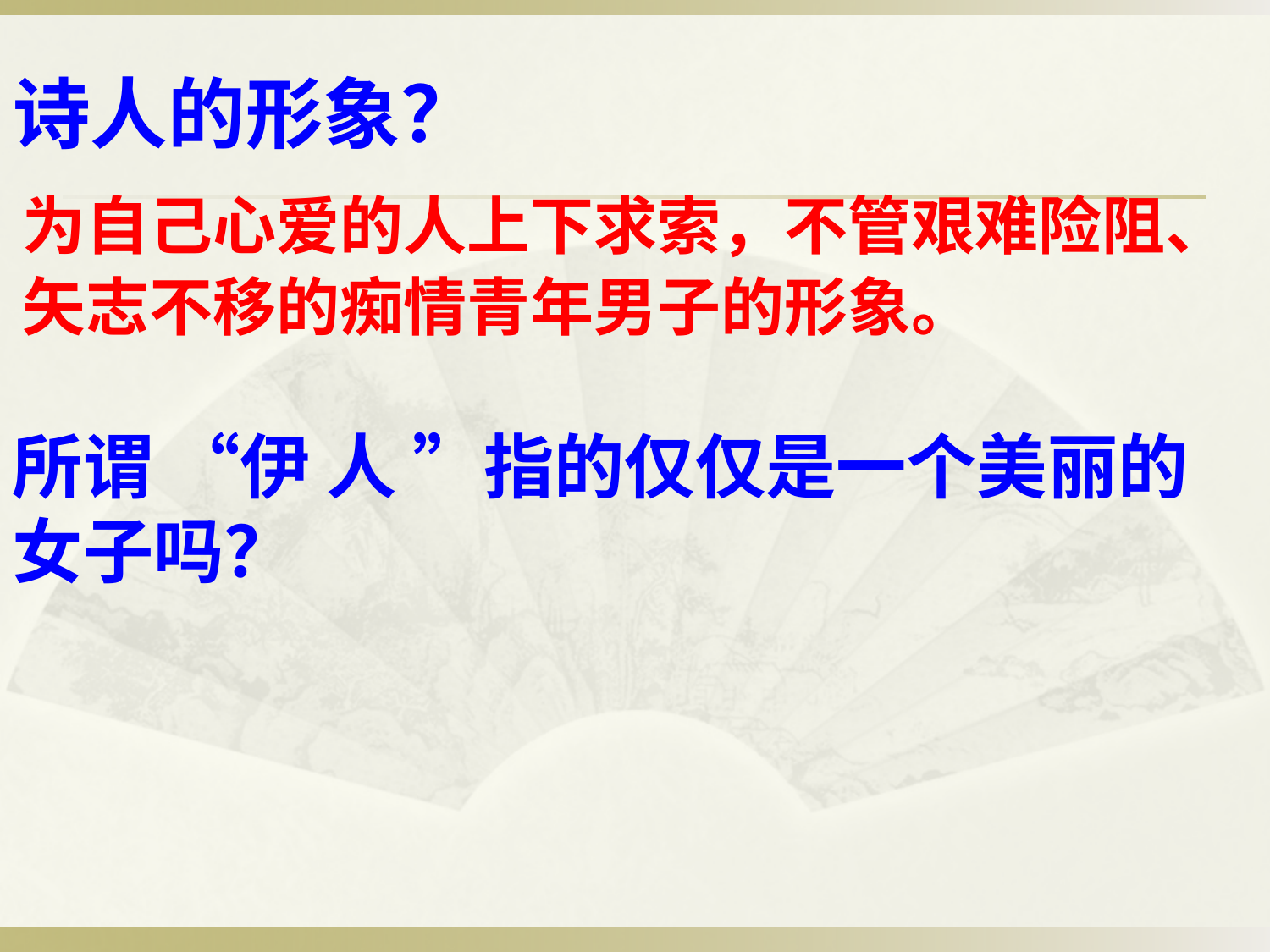

诗人的形象？

为自己心爱的人上下求索，不管艰难险阻、
矢志不移的痴情青年男子的形象。

所谓 “伊 人 ”指的仅仅是一个美丽的女子吗？